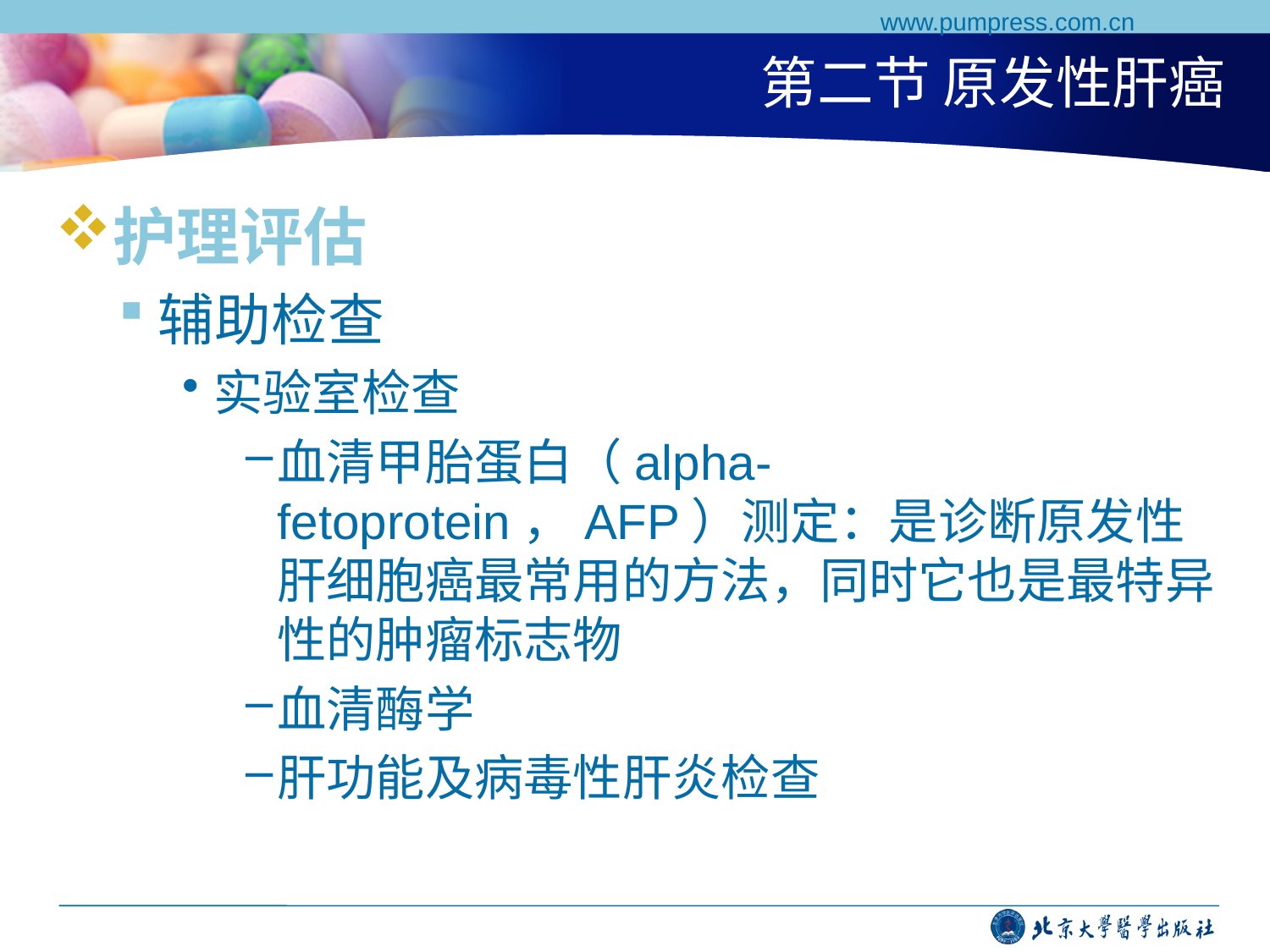

www.pumpress.com.cn
# 第二节 原发性肝癌
护理评估
辅助检查
实验室检查
血清甲胎蛋白（alpha-fetoprotein，AFP）测定：是诊断原发性肝细胞癌最常用的方法，同时它也是最特异性的肿瘤标志物
血清酶学
肝功能及病毒性肝炎检查